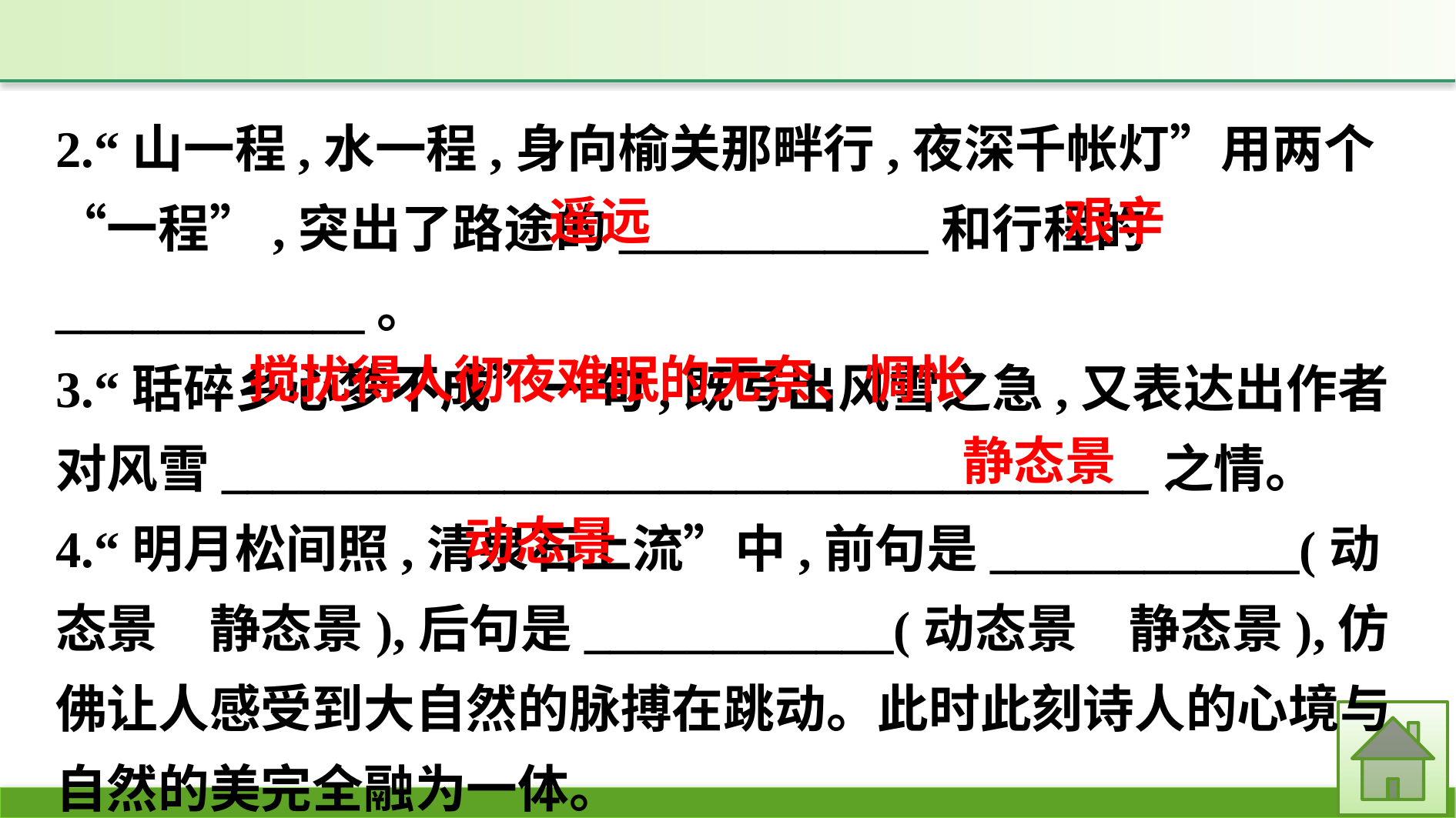

2.“山一程,水一程,身向榆关那畔行,夜深千帐灯”用两个“一程”,突出了路途的____________和行程的____________。
3.“聒碎乡心梦不成”一句,既写出风雪之急,又表达出作者对风雪____________________________________之情。
4.“明月松间照,清泉石上流”中,前句是____________(动态景　静态景),后句是____________(动态景　静态景),仿佛让人感受到大自然的脉搏在跳动。此时此刻诗人的心境与自然的美完全融为一体。
艰辛
遥远
搅扰得人彻夜难眠的无奈、惆怅
静态景
动态景